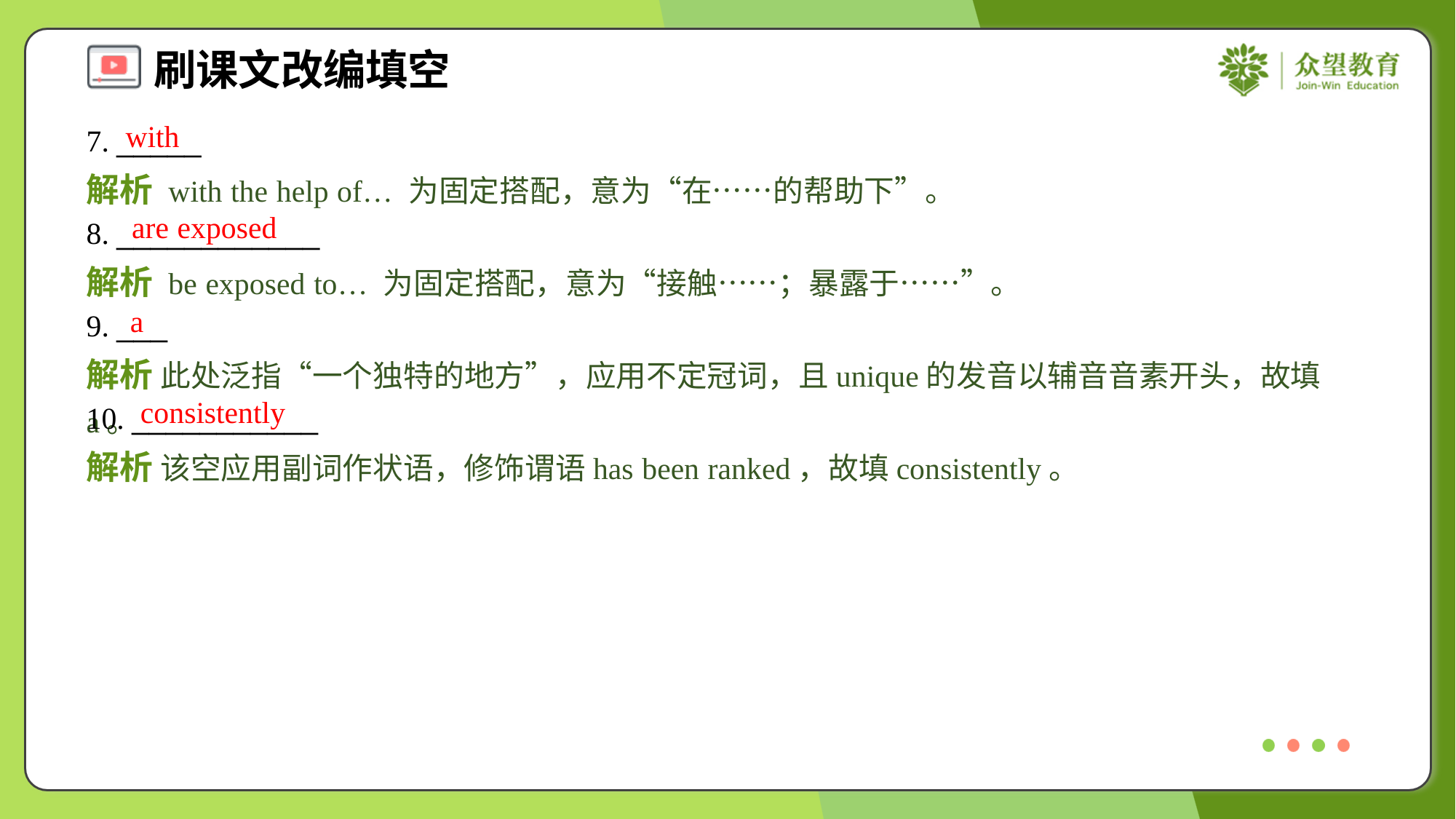

with
7. _____
解析 with the help of… 为固定搭配，意为“在……的帮助下”。
are exposed
8. ____________
解析 be exposed to… 为固定搭配，意为“接触……；暴露于……”。
a
9. ___
解析 此处泛指“一个独特的地方”，应用不定冠词，且unique的发音以辅音音素开头，故填a。
consistently
10. ___________
解析 该空应用副词作状语，修饰谓语has been ranked，故填consistently。